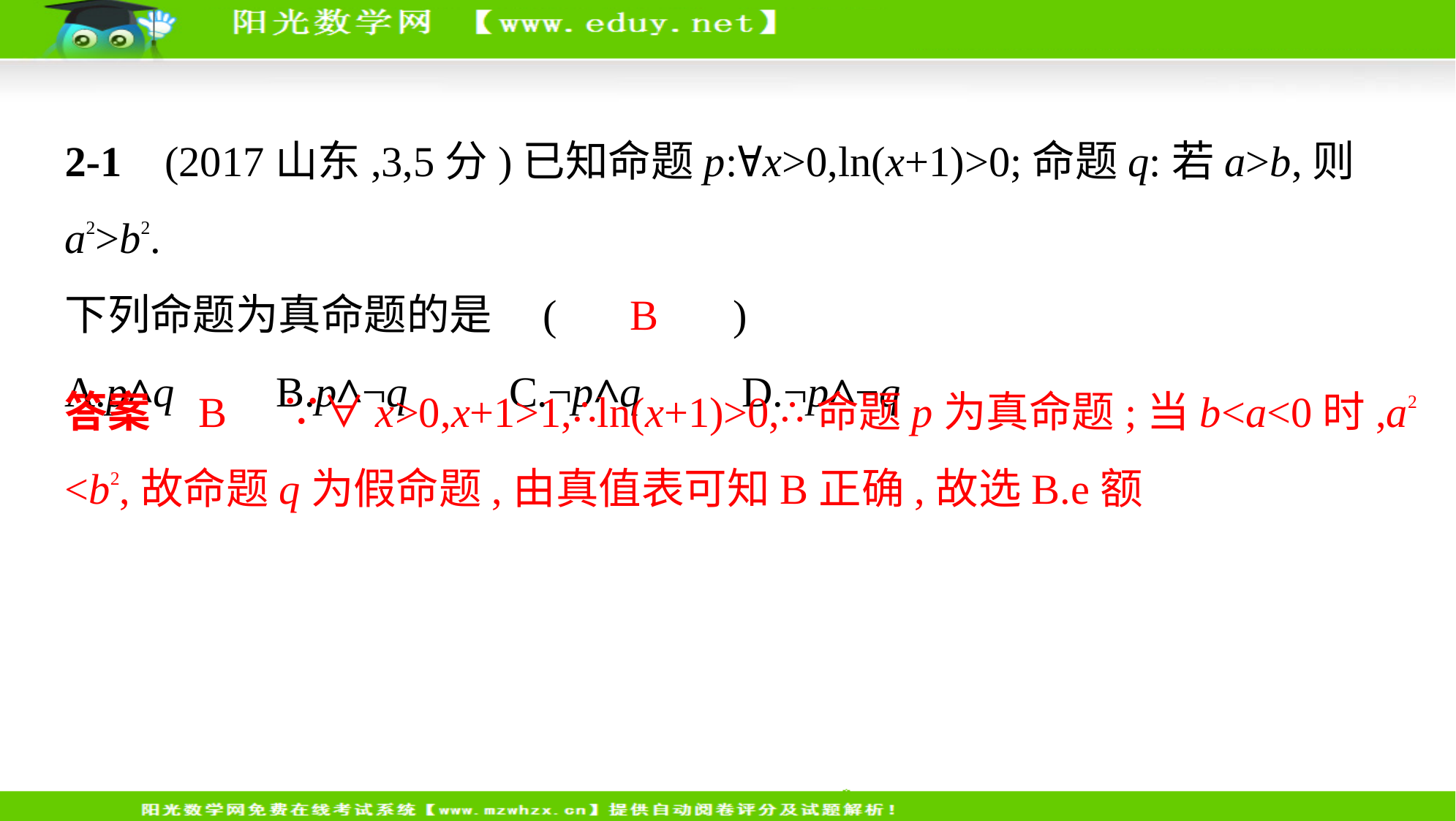

2-1    (2017山东,3,5分)已知命题p:∀x>0,ln(x+1)>0;命题q:若a>b,则a2>b2.
下列命题为真命题的是 (　 B 　)
A.p∧q　    B.p∧¬q　    C.¬p∧q　    D.¬p∧¬q

答案    B　∵∀x>0,x+1>1,∴ln(x+1)>0,∴命题p为真命题;当b<a<0时,a2
<b2,故命题q为假命题,由真值表可知B正确,故选B.e额